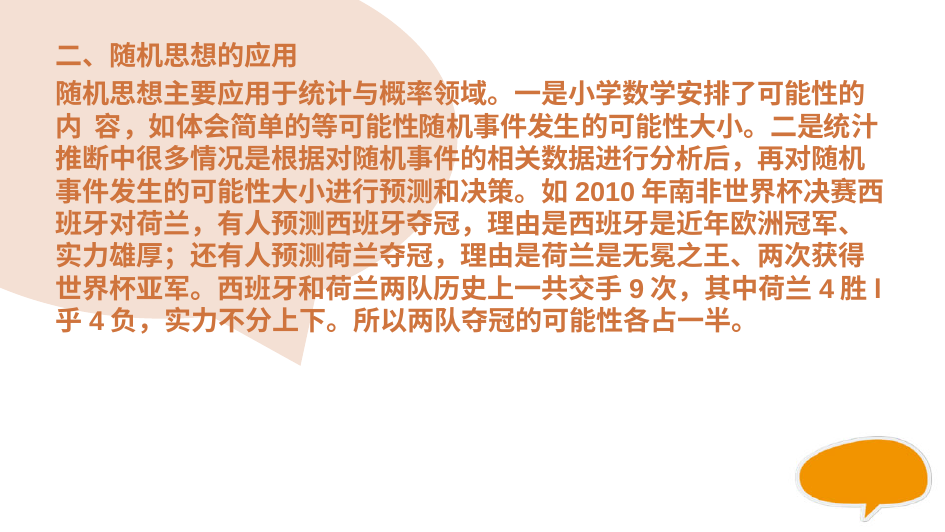

#
二、随机思想的应用
随机思想主要应用于统计与概率领域。一是小学数学安排了可能性的内  容，如体会简单的等可能性随机事件发生的可能性大小。二是统汁推断中很多情况是根据对随机事件的相关数据进行分析后，再对随机事件发生的可能性大小进行预测和决策。如2010年南非世界杯决赛西班牙对荷兰，有人预测西班牙夺冠，理由是西班牙是近年欧洲冠军、实力雄厚；还有人预测荷兰夺冠，理由是荷兰是无冕之王、两次获得世界杯亚军。西班牙和荷兰两队历史上一共交手9次，其中荷兰4胜l乎4负，实力不分上下。所以两队夺冠的可能性各占一半。